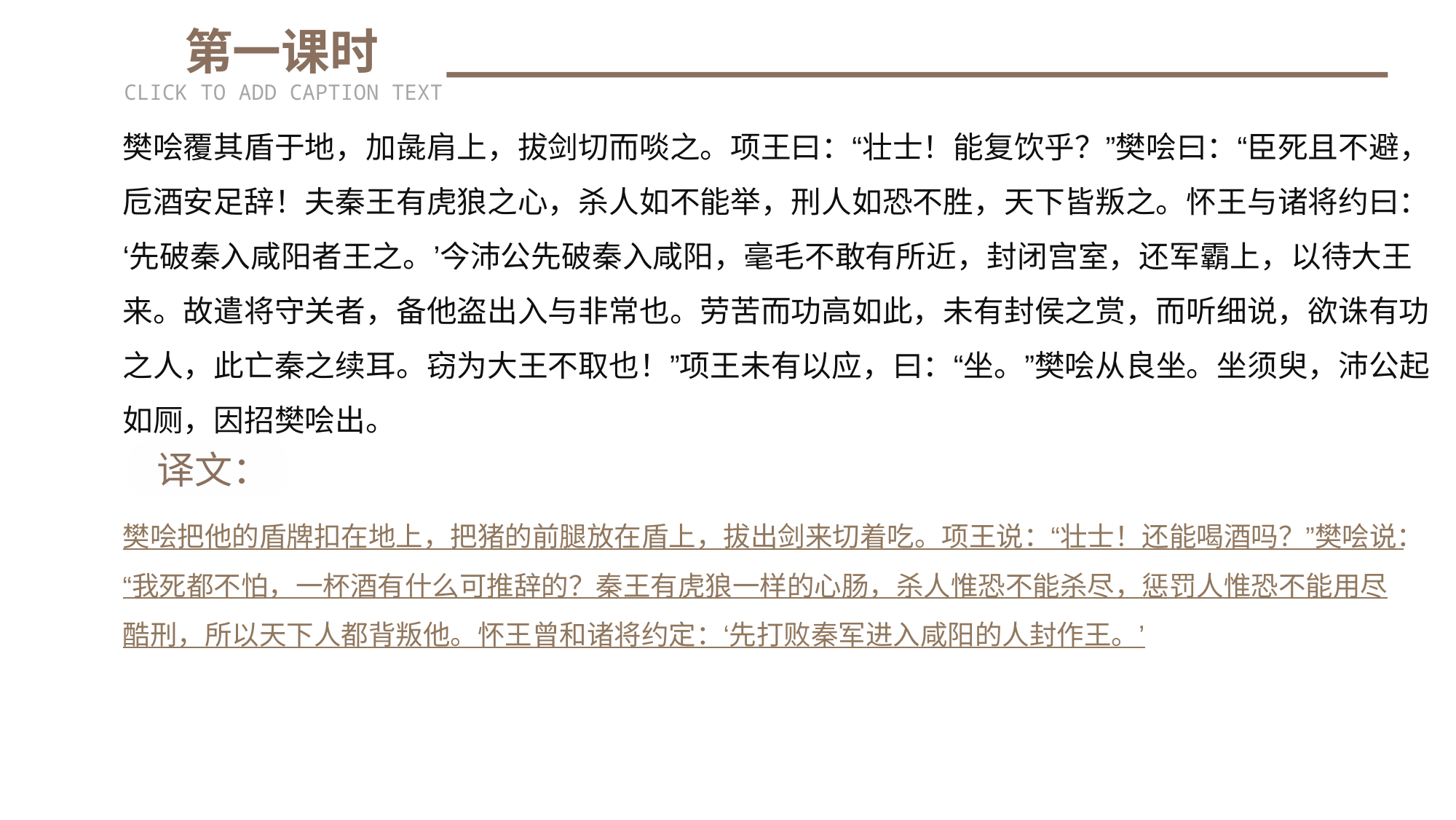

第一课时

CLICK TO ADD CAPTION TEXT
樊哙覆其盾于地，加彘肩上，拔剑切而啖之。项王曰：“壮士！能复饮乎？”樊哙曰：“臣死且不避，卮酒安足辞！夫秦王有虎狼之心，杀人如不能举，刑人如恐不胜，天下皆叛之。怀王与诸将约曰：‘先破秦入咸阳者王之。’今沛公先破秦入咸阳，毫毛不敢有所近，封闭宫室，还军霸上，以待大王来。故遣将守关者，备他盗出入与非常也。劳苦而功高如此，未有封侯之赏，而听细说，欲诛有功之人，此亡秦之续耳。窃为大王不取也！”项王未有以应，曰：“坐。”樊哙从良坐。坐须臾，沛公起如厕，因招樊哙出。
 译文：
樊哙把他的盾牌扣在地上，把猪的前腿放在盾上，拔出剑来切着吃。项王说：“壮士！还能喝酒吗？”樊哙说：“我死都不怕，一杯酒有什么可推辞的？秦王有虎狼一样的心肠，杀人惟恐不能杀尽，惩罚人惟恐不能用尽酷刑，所以天下人都背叛他。怀王曾和诸将约定：‘先打败秦军进入咸阳的人封作王。’